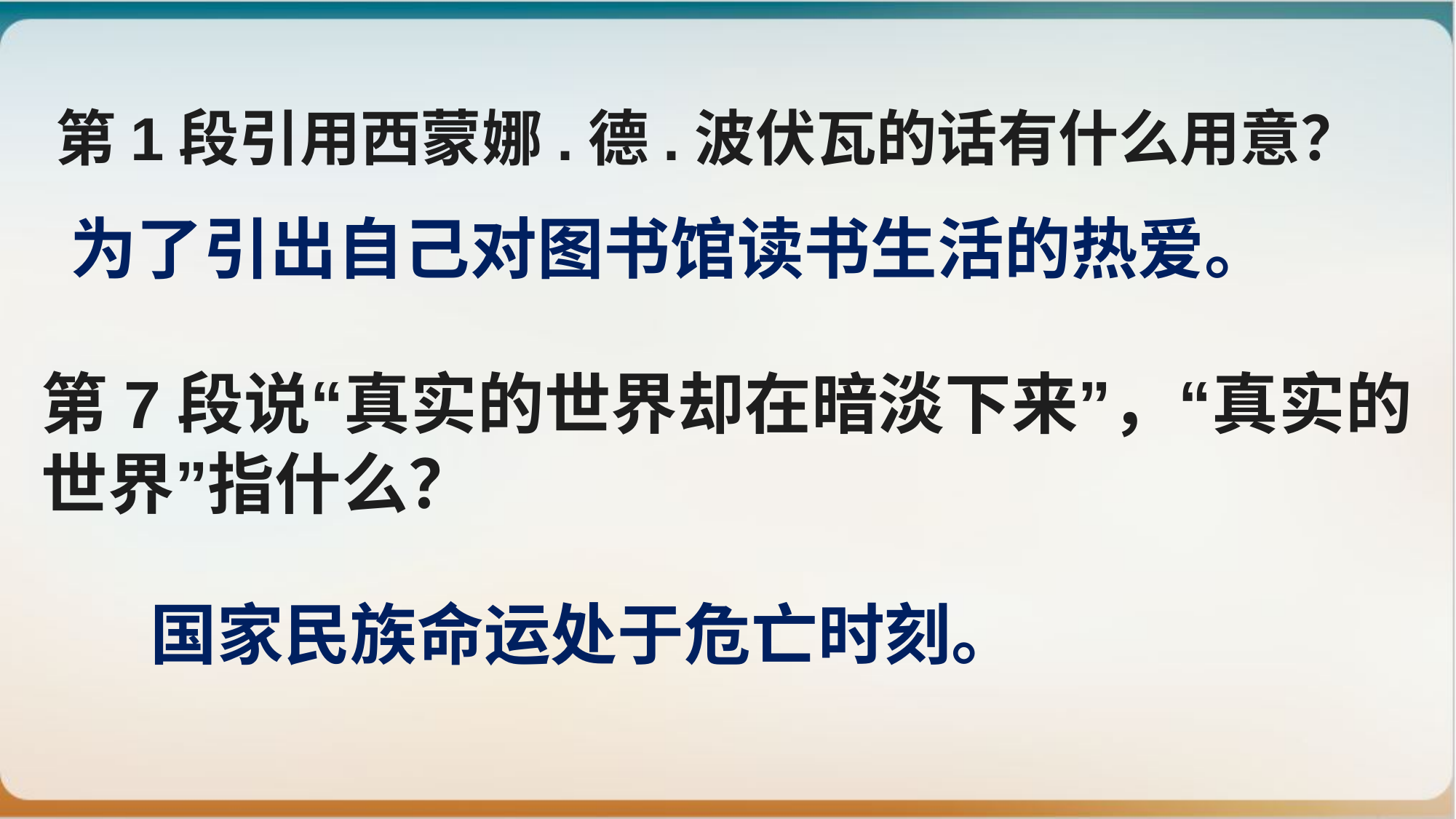

第1段引用西蒙娜.德.波伏瓦的话有什么用意？
为了引出自己对图书馆读书生活的热爱。
第7段说“真实的世界却在暗淡下来”，“真实的世界”指什么？
国家民族命运处于危亡时刻。